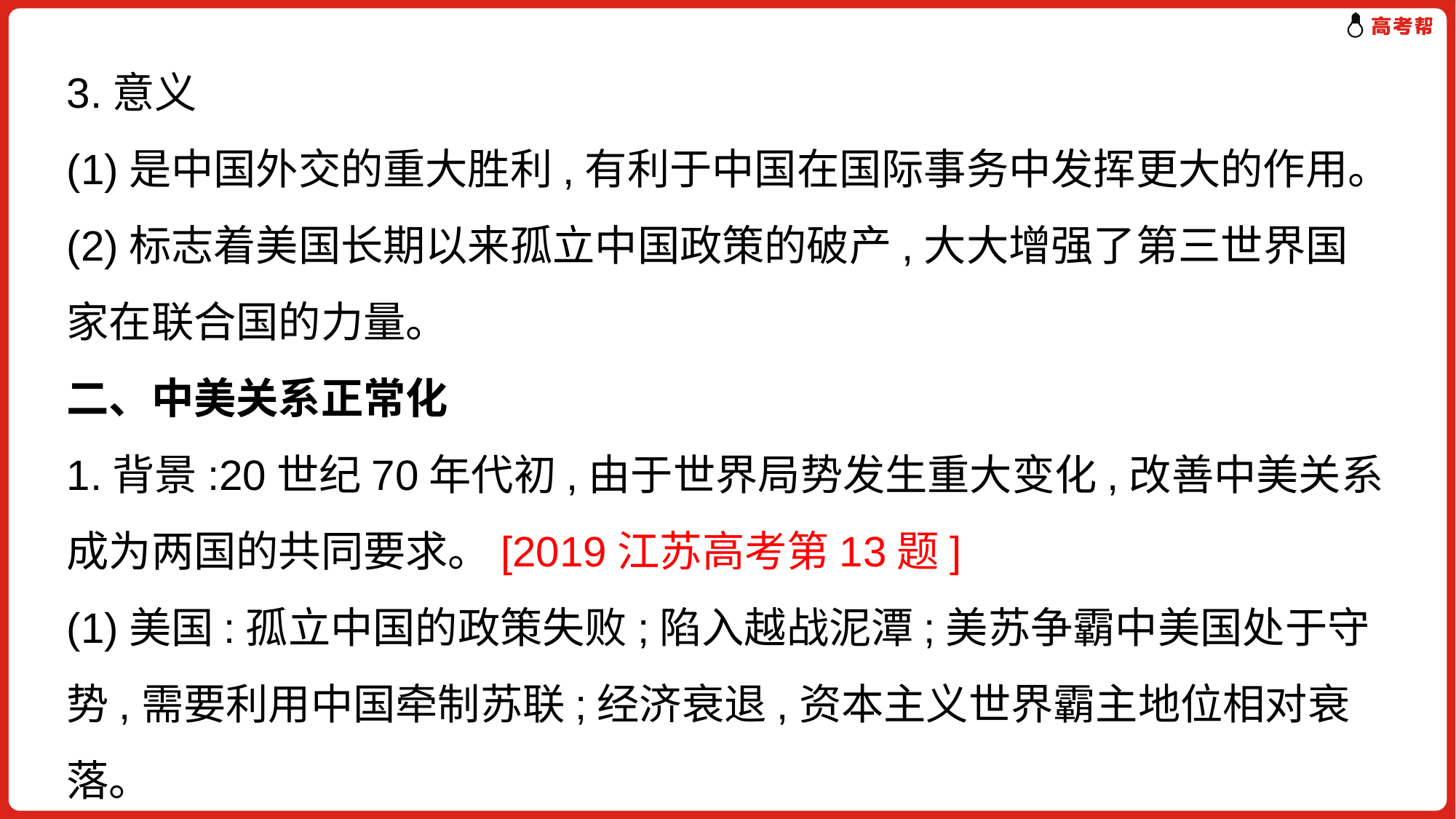

3.意义
(1)是中国外交的重大胜利,有利于中国在国际事务中发挥更大的作用。
(2)标志着美国长期以来孤立中国政策的破产,大大增强了第三世界国家在联合国的力量。
二、中美关系正常化
1.背景:20世纪70年代初,由于世界局势发生重大变化,改善中美关系成为两国的共同要求。[2019江苏高考第13题]
(1)美国:孤立中国的政策失败;陷入越战泥潭;美苏争霸中美国处于守势,需要利用中国牵制苏联;经济衰退,资本主义世界霸主地位相对衰落。